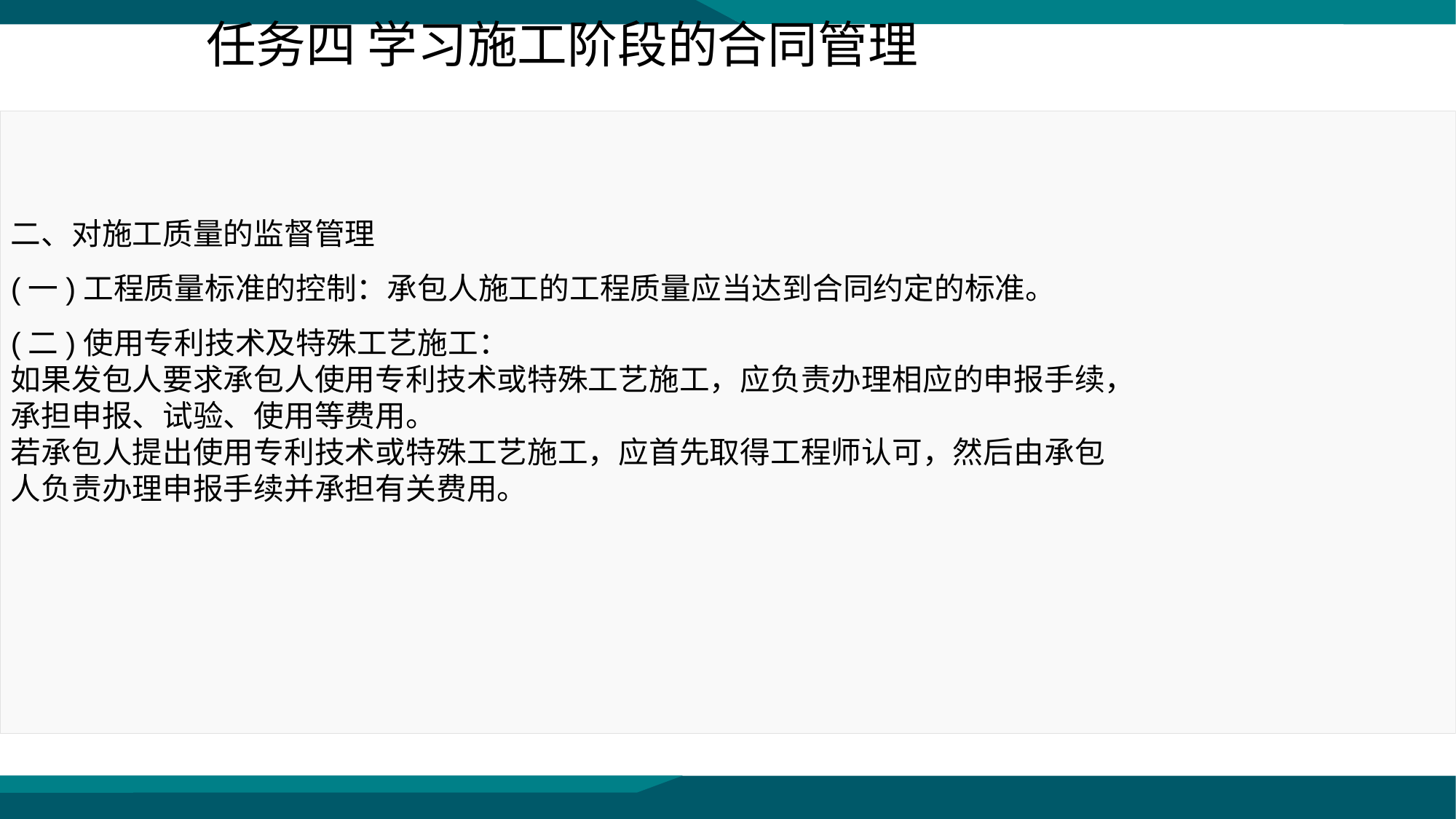

任务四 学习施工阶段的合同管理
二、对施工质量的监督管理
(一)工程质量标准的控制：承包人施工的工程质量应当达到合同约定的标准。
(二)使用专利技术及特殊工艺施工：
如果发包人要求承包人使用专利技术或特殊工艺施工，应负责办理相应的申报手续，承担申报、试验、使用等费用。
若承包人提出使用专利技术或特殊工艺施工，应首先取得工程师认可，然后由承包人负责办理申报手续并承担有关费用。